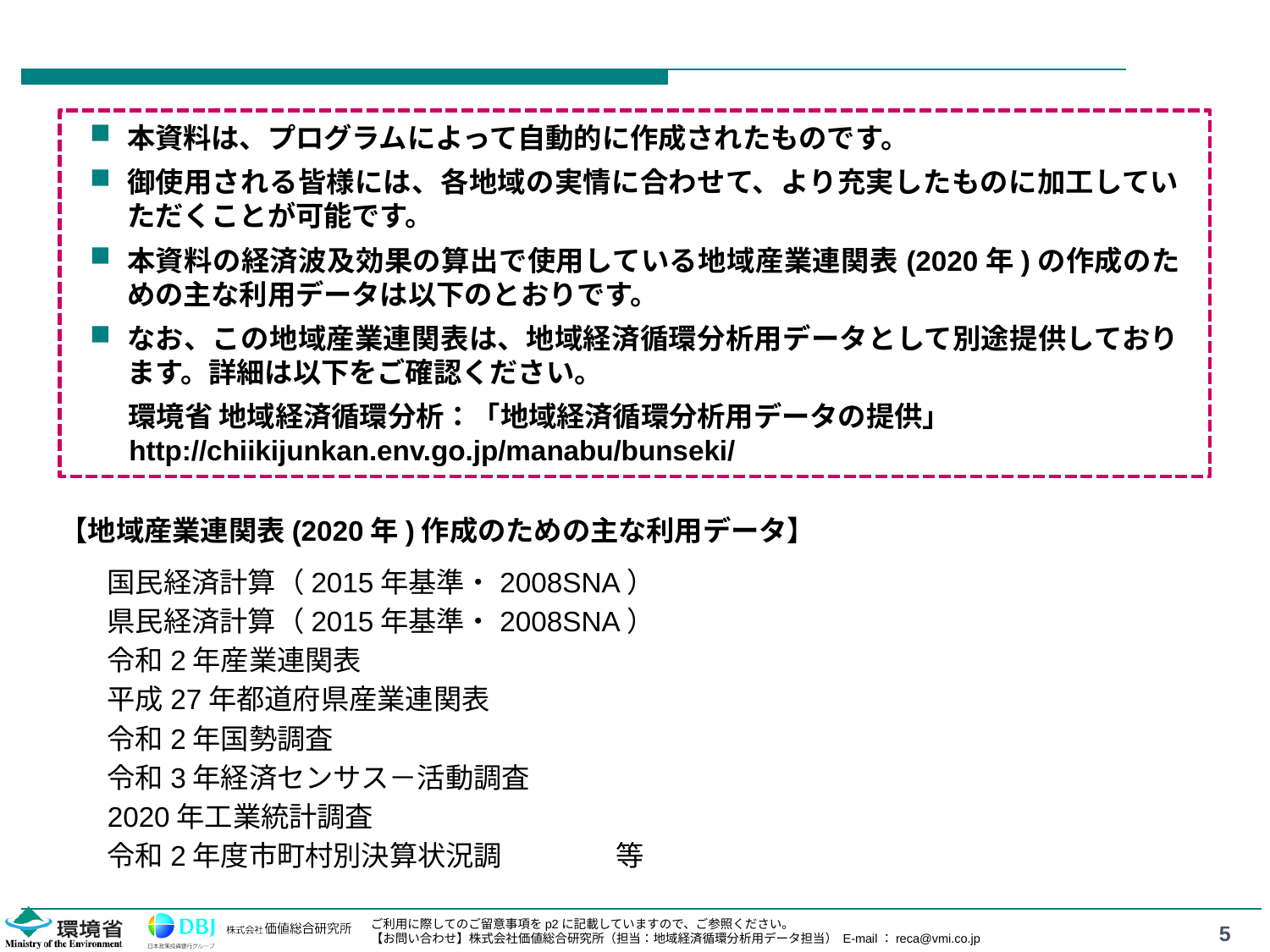

本資料は、プログラムによって自動的に作成されたものです。
御使用される皆様には、各地域の実情に合わせて、より充実したものに加工していただくことが可能です。
本資料の経済波及効果の算出で使用している地域産業連関表(2020年)の作成のための主な利用データは以下のとおりです。
なお、この地域産業連関表は、地域経済循環分析用データとして別途提供しております。詳細は以下をご確認ください。
     環境省 地域経済循環分析：「地域経済循環分析用データの提供」
     http://chiikijunkan.env.go.jp/manabu/bunseki/
【地域産業連関表(2020年)作成のための主な利用データ】
国民経済計算（2015年基準・2008SNA）
県民経済計算（2015年基準・2008SNA）
令和2年産業連関表
平成27年都道府県産業連関表
令和2年国勢調査
令和3年経済センサス－活動調査
2020年工業統計調査
令和2年度市町村別決算状況調                  等
5